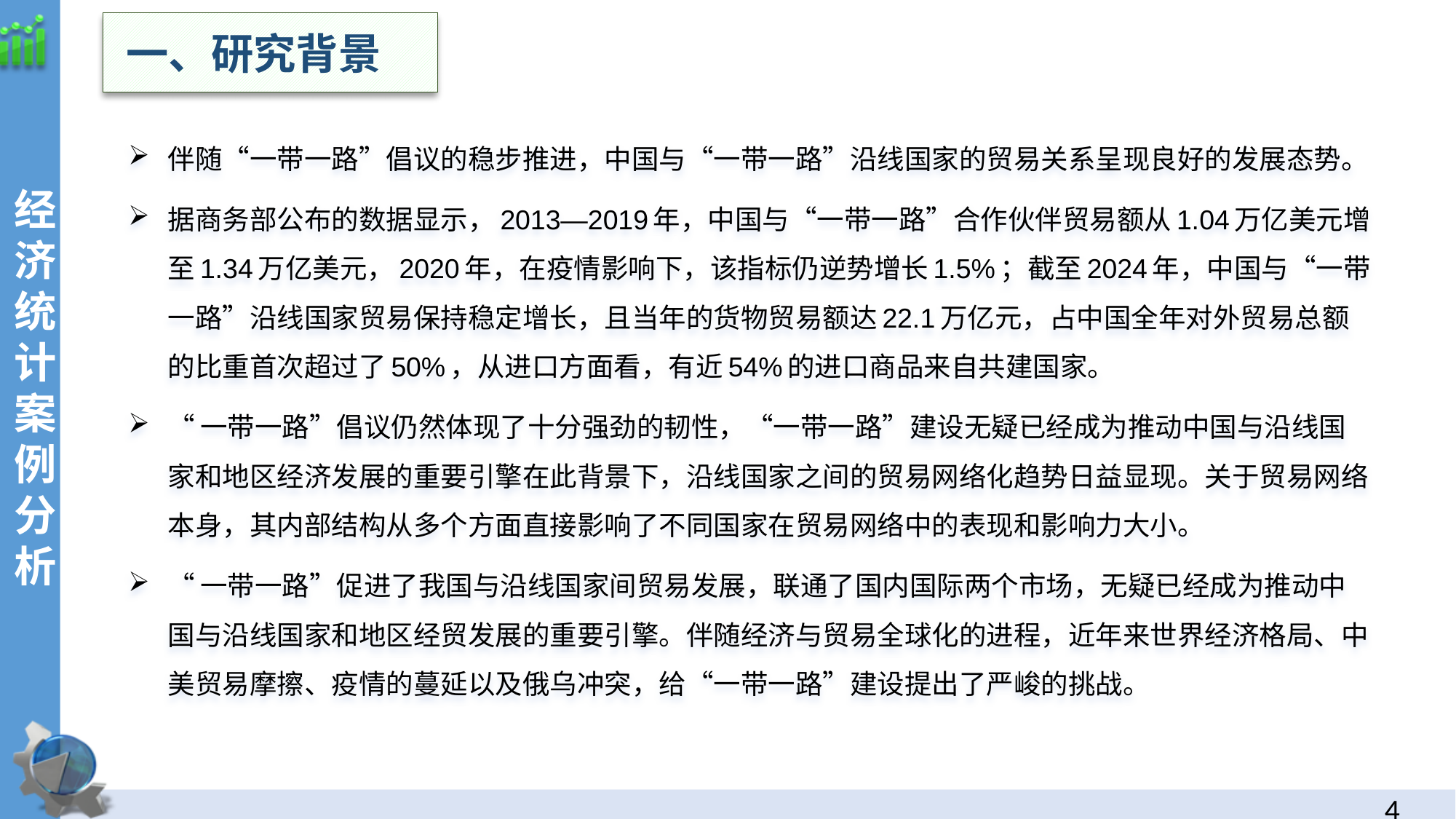

一、研究背景

伴随“一带一路”倡议的稳步推进，中国与“一带一路”沿线国家的贸易关系呈现良好的发展态势。
据商务部公布的数据显示，2013—2019年，中国与“一带一路”合作伙伴贸易额从1.04万亿美元增至1.34万亿美元，2020年，在疫情影响下，该指标仍逆势增长1.5%；截至2024年，中国与“一带一路”沿线国家贸易保持稳定增长，且当年的货物贸易额达22.1万亿元，占中国全年对外贸易总额的比重首次超过了50%，从进口方面看，有近54%的进口商品来自共建国家。
“一带一路”倡议仍然体现了十分强劲的韧性，“一带一路”建设无疑已经成为推动中国与沿线国家和地区经济发展的重要引擎在此背景下，沿线国家之间的贸易网络化趋势日益显现。关于贸易网络本身，其内部结构从多个方面直接影响了不同国家在贸易网络中的表现和影响力大小。
“一带一路”促进了我国与沿线国家间贸易发展，联通了国内国际两个市场，无疑已经成为推动中国与沿线国家和地区经贸发展的重要引擎。伴随经济与贸易全球化的进程，近年来世界经济格局、中美贸易摩擦、疫情的蔓延以及俄乌冲突，给“一带一路”建设提出了严峻的挑战。
经济统计案例分析
4